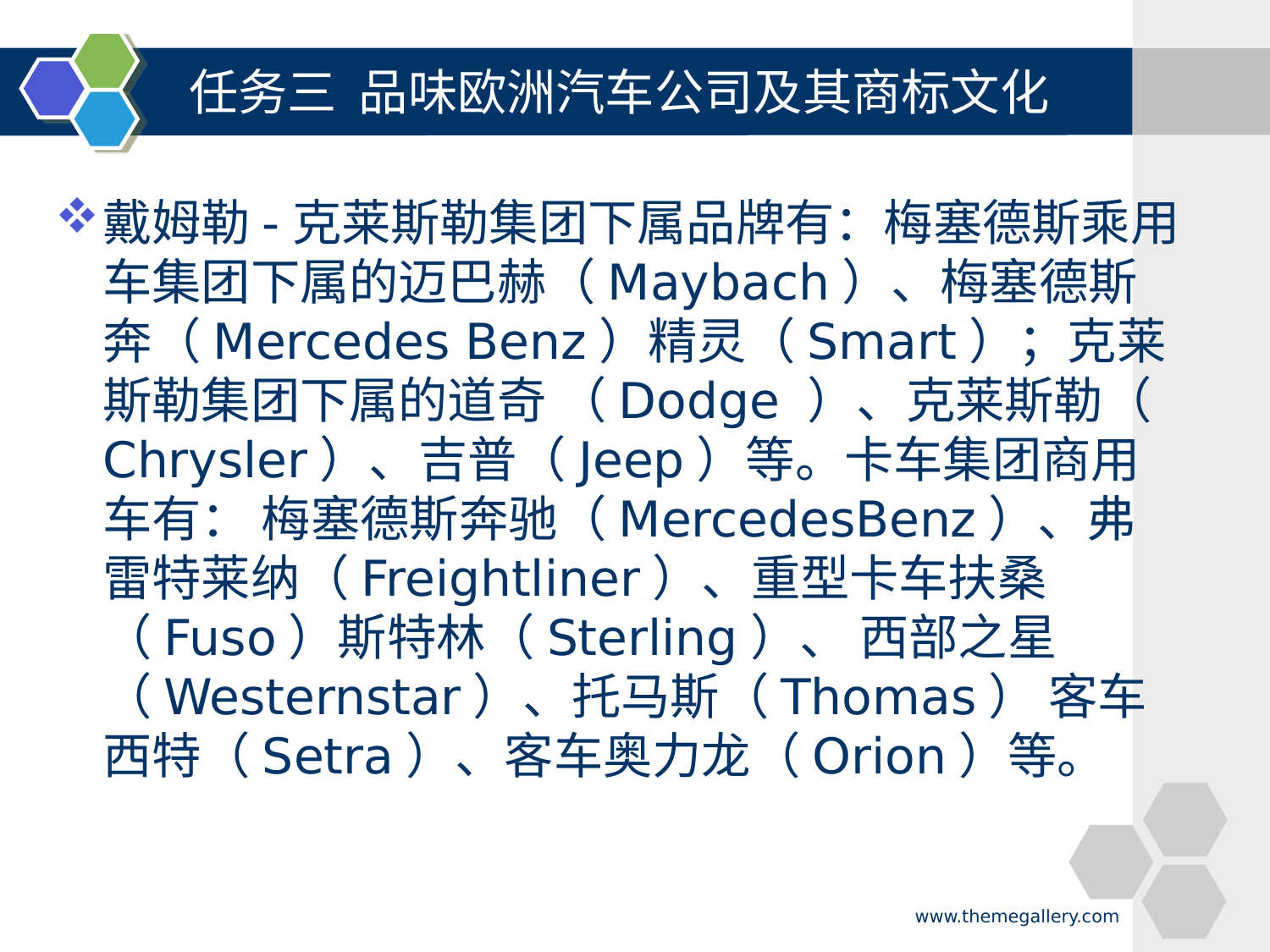

任务三  品味欧洲汽车公司及其商标文化
#
戴姆勒-克莱斯勒集团下属品牌有：梅塞德斯乘用车集团下属的迈巴赫（Maybach）、梅塞德斯奔（Mercedes Benz）精灵（Smart）；克莱斯勒集团下属的道奇 （Dodge ）、克莱斯勒（ Chrysler）、吉普（Jeep）等。卡车集团商用车有： 梅塞德斯奔驰（MercedesBenz）、弗雷特莱纳（Freightliner）、重型卡车扶桑（Fuso）斯特林（Sterling）、 西部之星（Westernstar）、托马斯（Thomas） 客车西特（Setra）、客车奥力龙（Orion）等。

www.themegallery.com